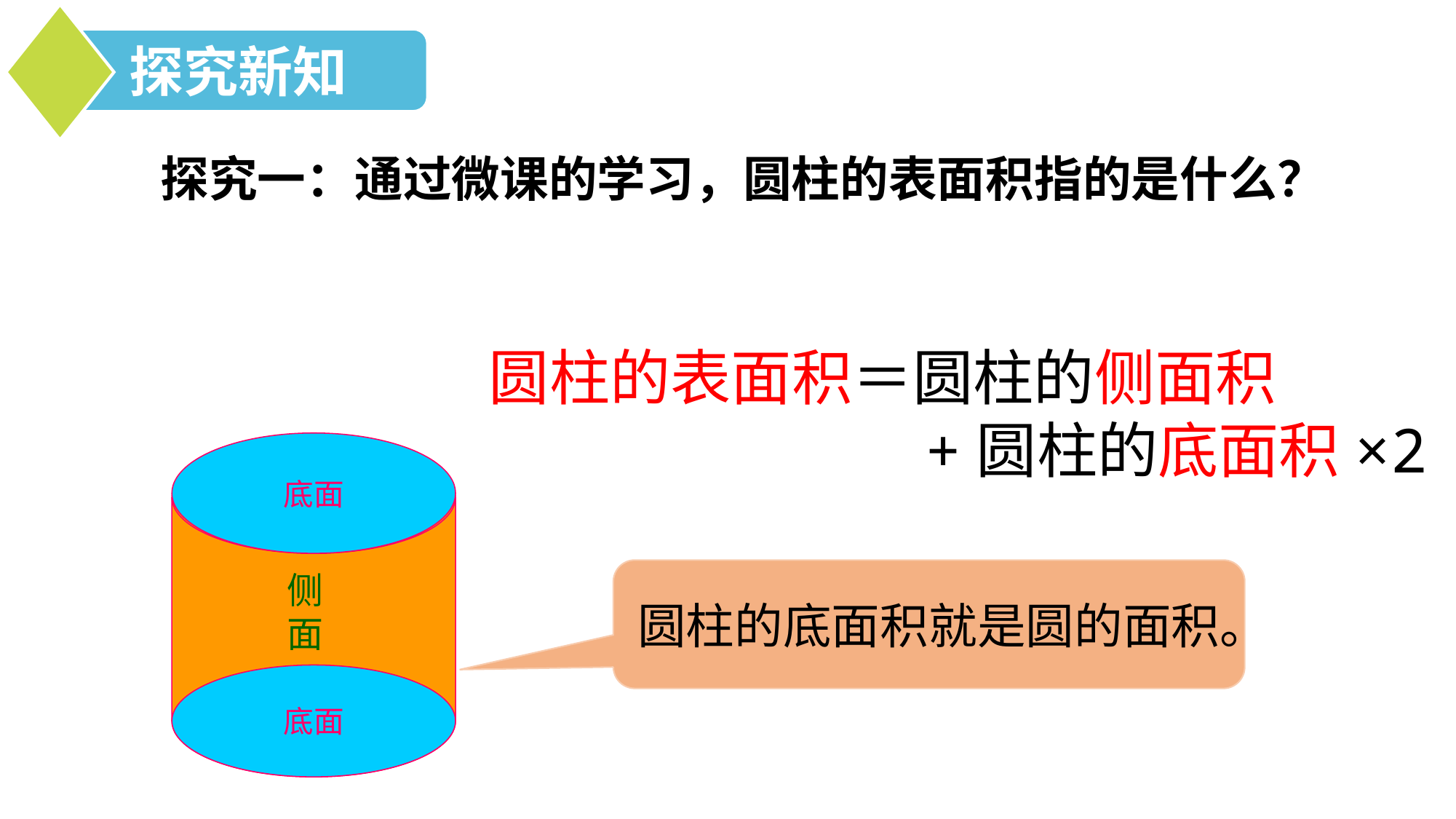

探究新知
    探究一：通过微课的学习，圆柱的表面积指的是什么？

圆柱的表面积＝圆柱的侧面积
            +圆柱的底面积×2
底面

侧面
圆柱的底面积就是圆的面积。
底面